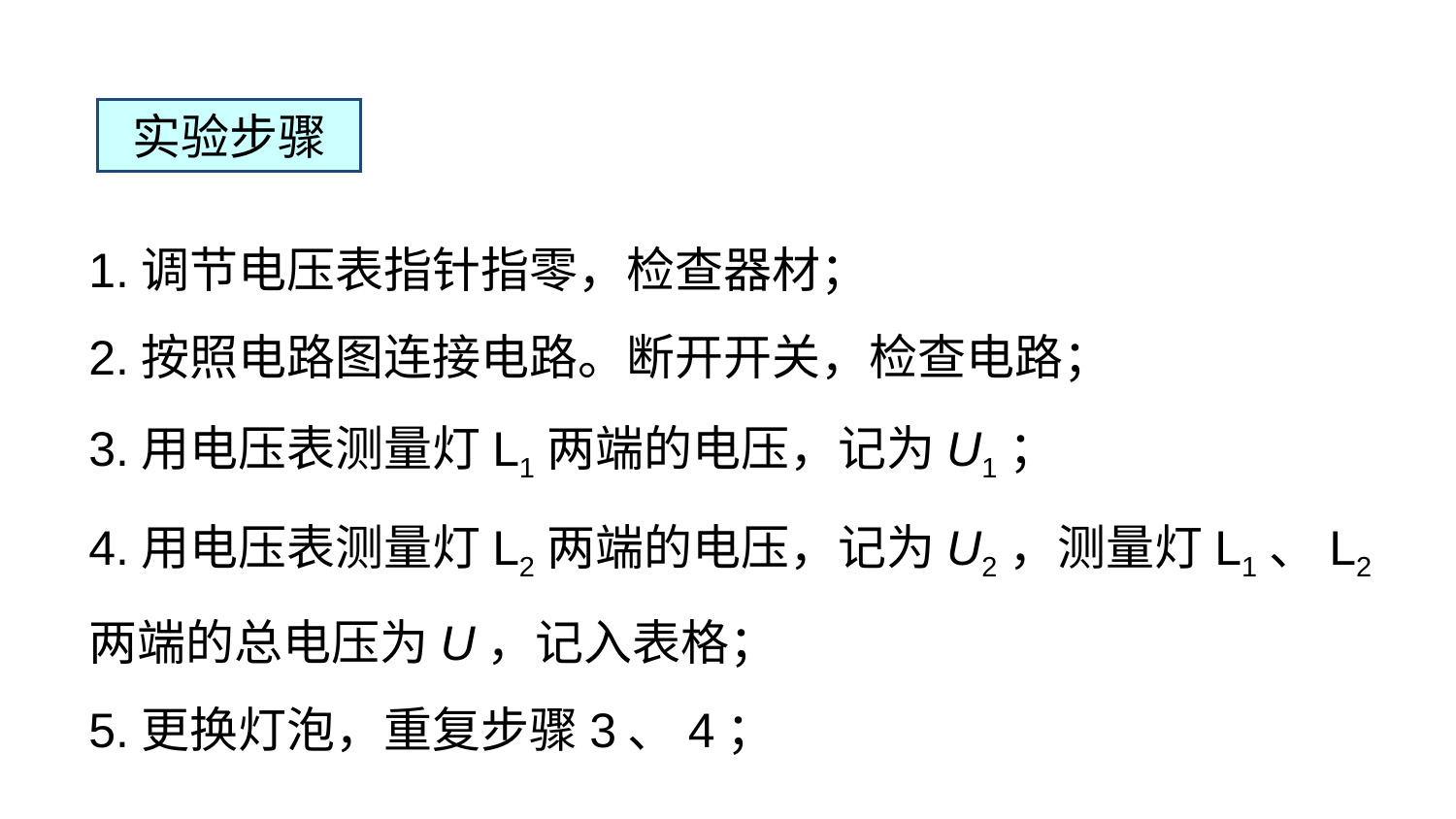

实验步骤
1.调节电压表指针指零，检查器材；
2.按照电路图连接电路。断开开关，检查电路；
3.用电压表测量灯L1两端的电压，记为U1；
4.用电压表测量灯L2两端的电压，记为U2，测量灯L1、L2两端的总电压为U，记入表格；
5.更换灯泡，重复步骤3、4；